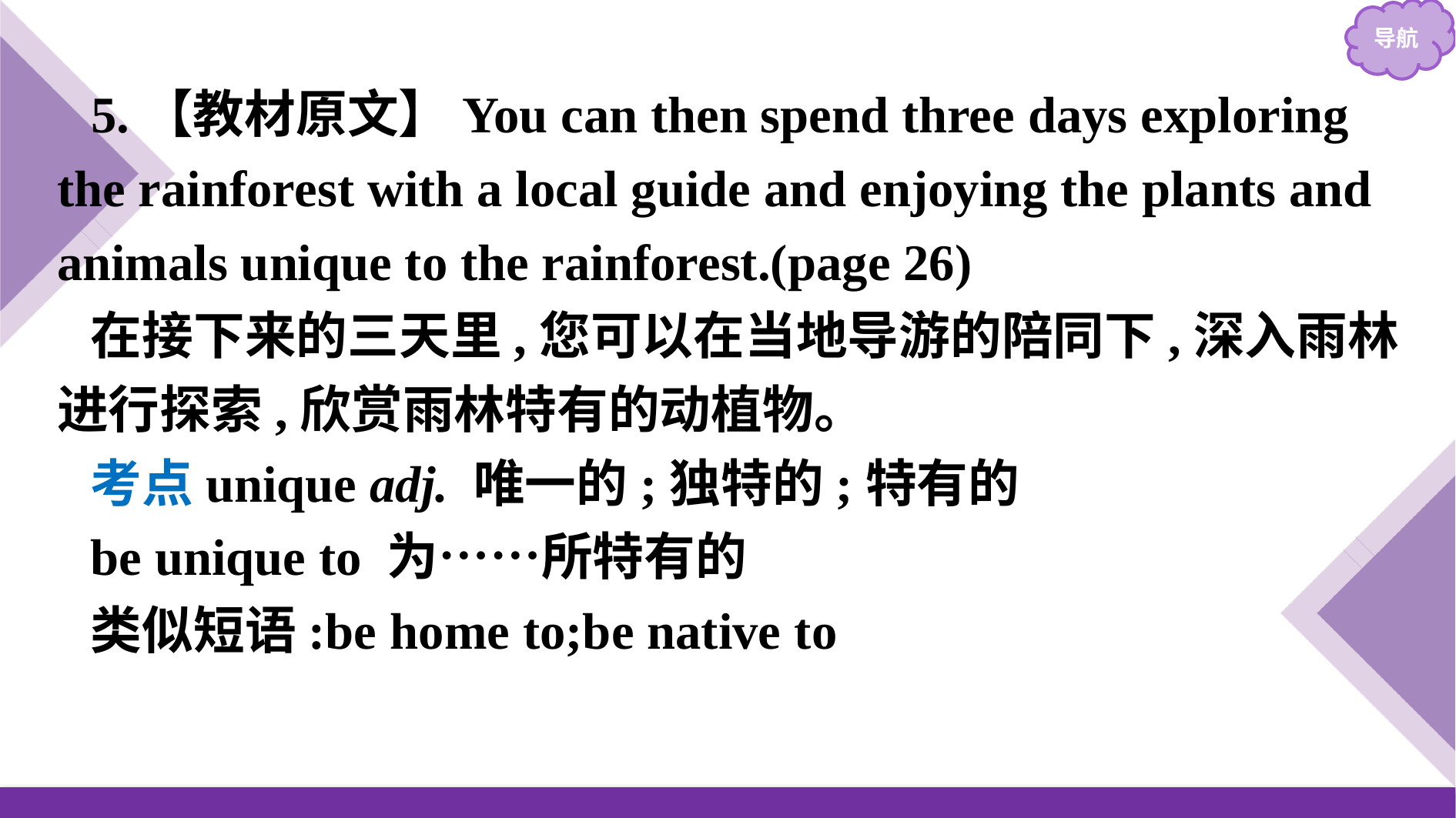

5.【教材原文】You can then spend three days exploring the rainforest with a local guide and enjoying the plants and animals unique to the rainforest.(page 26)
在接下来的三天里,您可以在当地导游的陪同下,深入雨林进行探索,欣赏雨林特有的动植物。
考点unique adj. 唯一的;独特的;特有的
be unique to 为……所特有的
类似短语:be home to;be native to